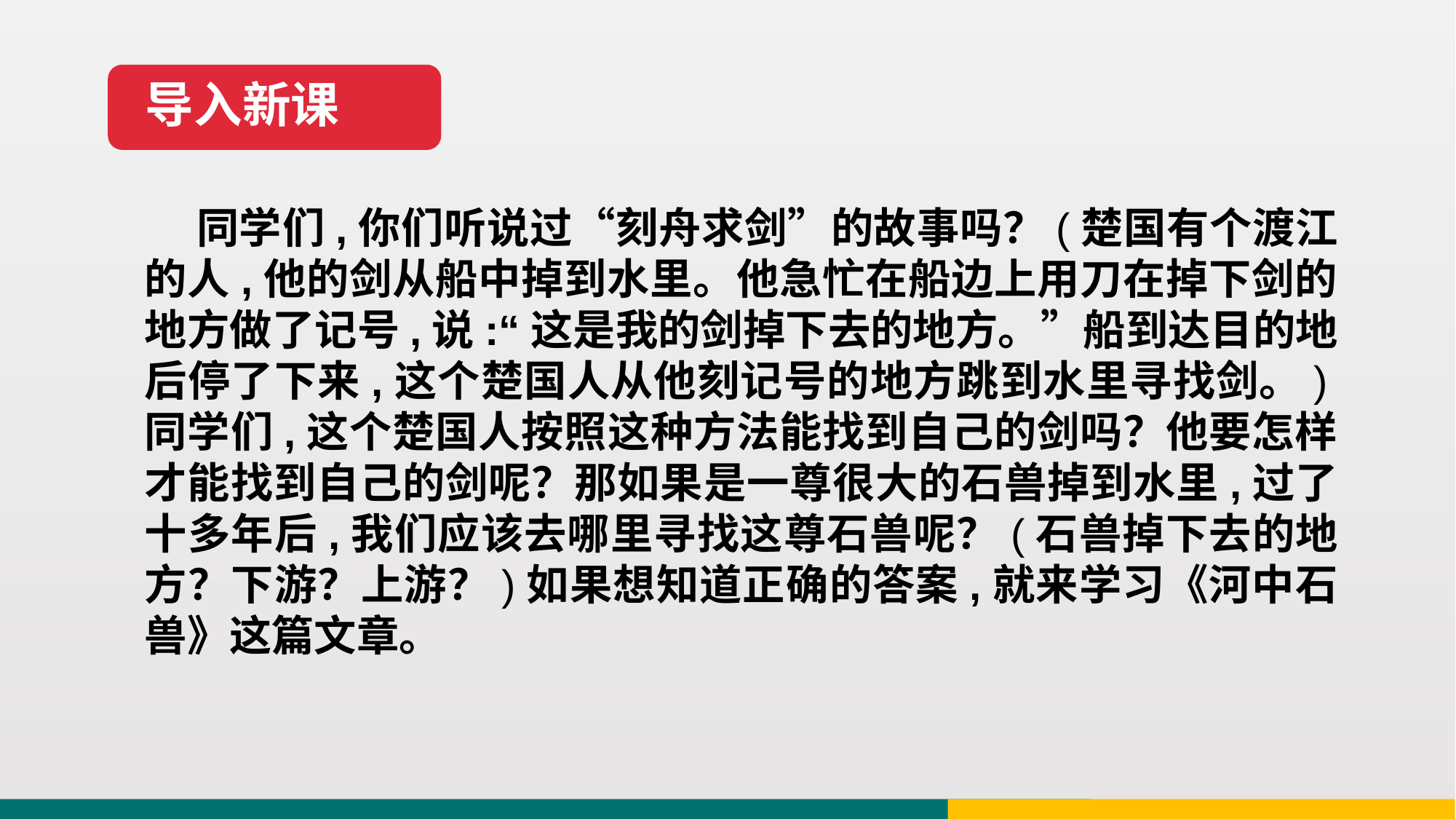

导入新课
    同学们,你们听说过“刻舟求剑”的故事吗？(楚国有个渡江的人,他的剑从船中掉到水里。他急忙在船边上用刀在掉下剑的地方做了记号,说:“这是我的剑掉下去的地方。”船到达目的地后停了下来,这个楚国人从他刻记号的地方跳到水里寻找剑。)同学们,这个楚国人按照这种方法能找到自己的剑吗？他要怎样才能找到自己的剑呢？那如果是一尊很大的石兽掉到水里,过了十多年后,我们应该去哪里寻找这尊石兽呢？(石兽掉下去的地方？下游？上游？)如果想知道正确的答案,就来学习《河中石兽》这篇文章。